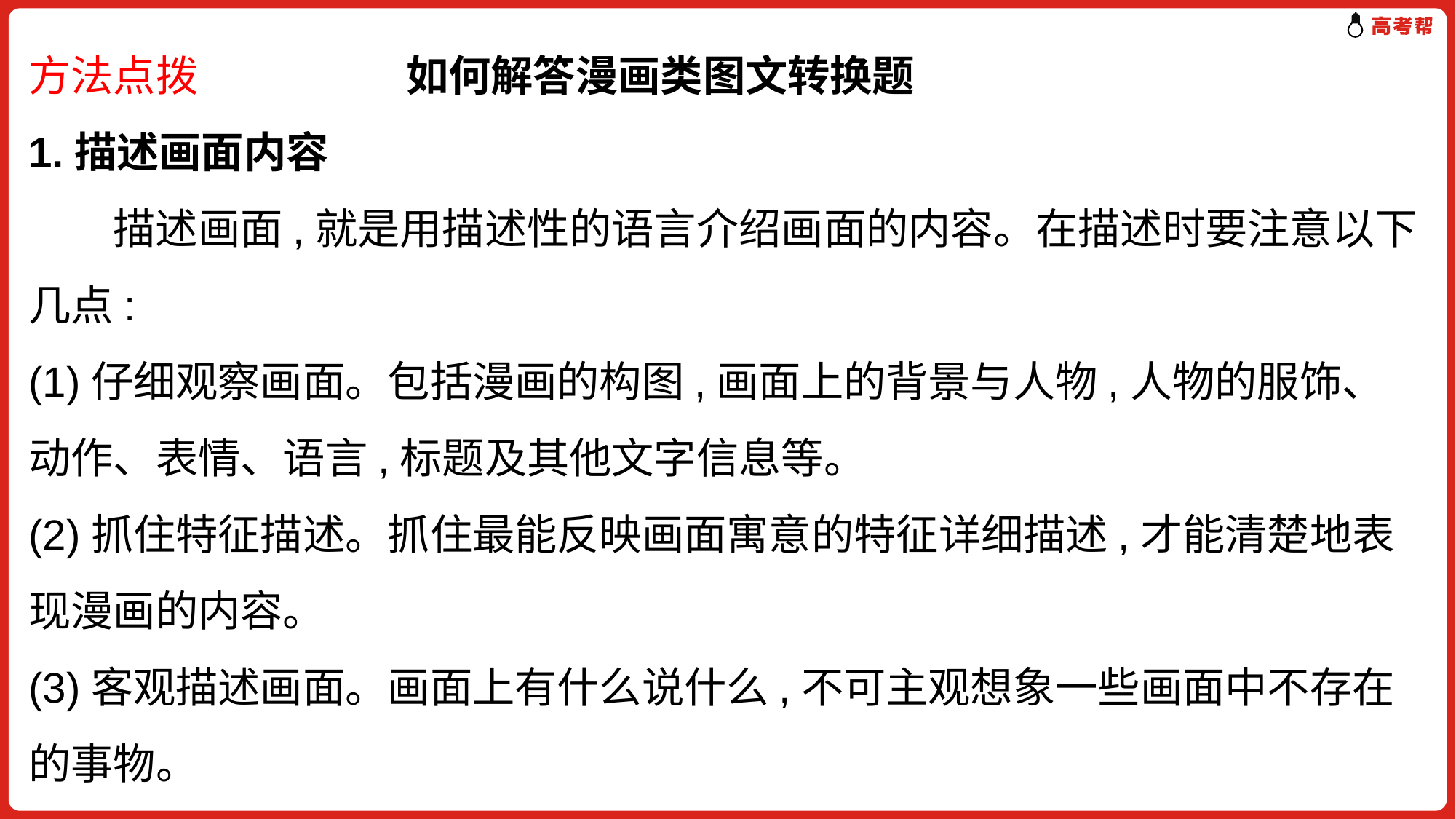

方法点拨                      如何解答漫画类图文转换题
1.描述画面内容
　　描述画面,就是用描述性的语言介绍画面的内容。在描述时要注意以下几点:
(1)仔细观察画面。包括漫画的构图,画面上的背景与人物,人物的服饰、动作、表情、语言,标题及其他文字信息等。
(2)抓住特征描述。抓住最能反映画面寓意的特征详细描述,才能清楚地表现漫画的内容。
(3)客观描述画面。画面上有什么说什么,不可主观想象一些画面中不存在的事物。